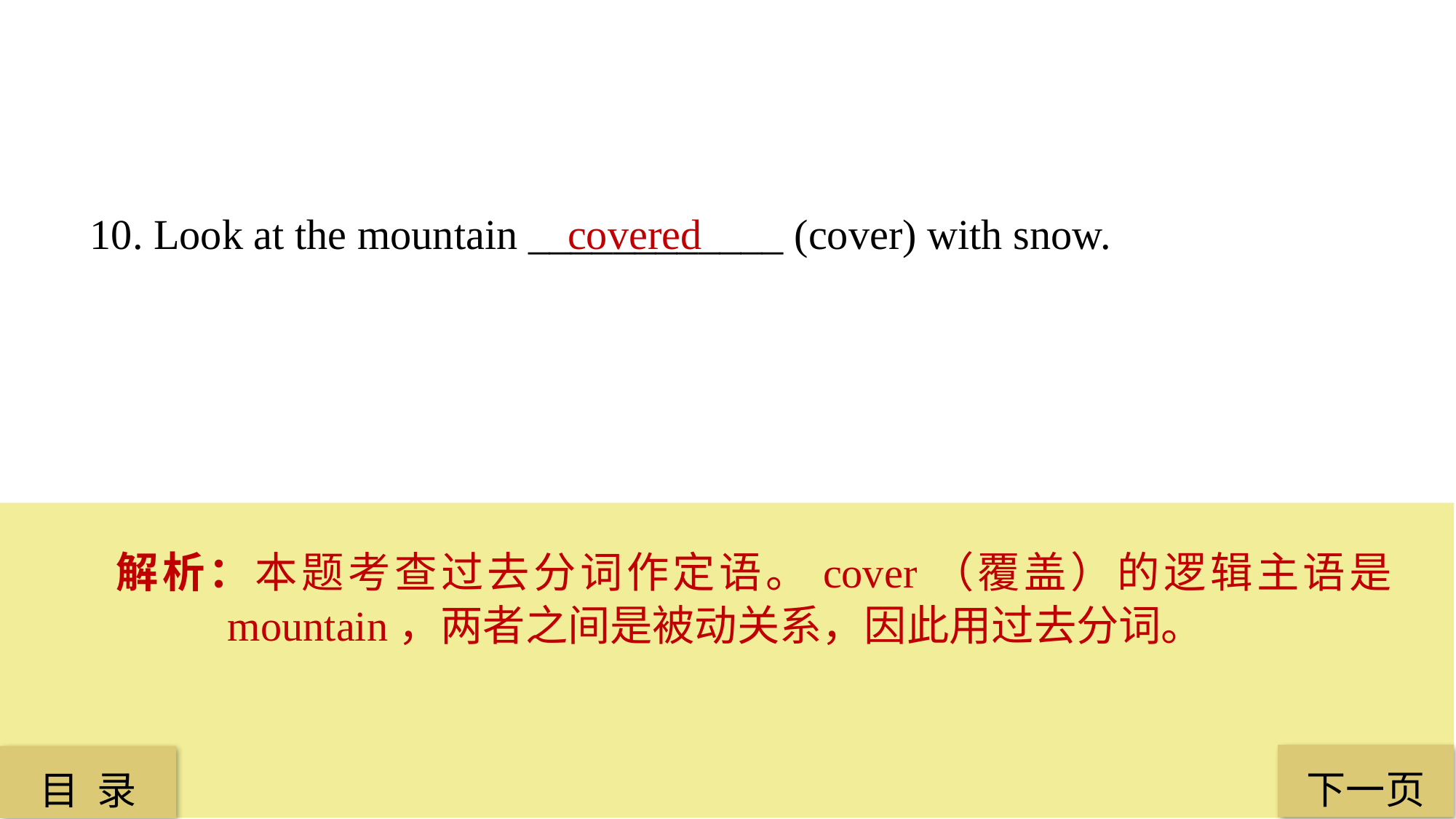

10. Look at the mountain ____________ (cover) with snow.
 covered
解析：本题考查过去分词作定语。cover（覆盖）的逻辑主语是 mountain，两者之间是被动关系，因此用过去分词。